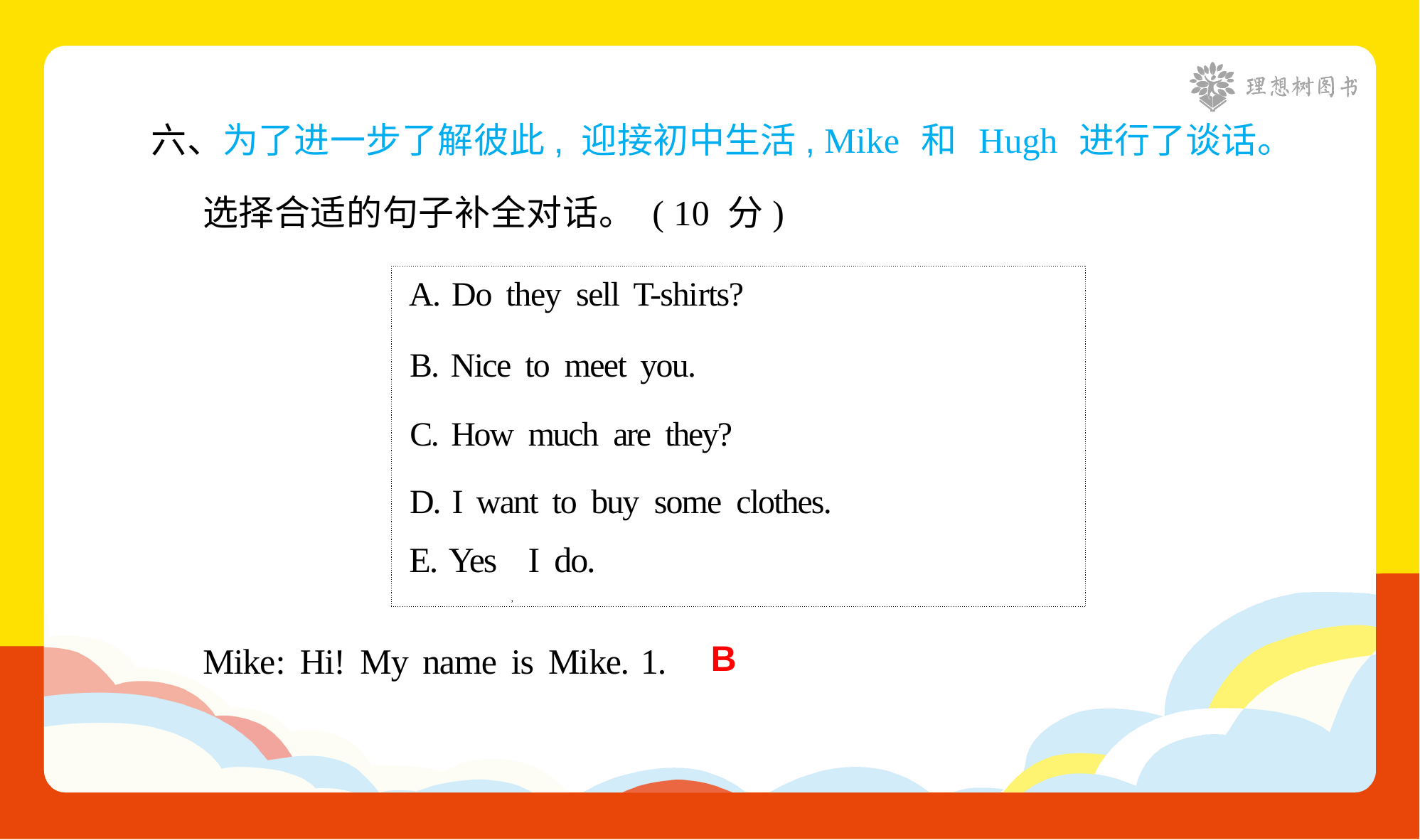

六、为了进一步了解彼此, 迎接初中生活, Mike 和 Hugh 进行了谈话。
选择合适的句子补全对话。 ( 10 分)
| A. Do they sell T-shirts? B. Nice to meet you. C. How much are they? D. I want to buy some clothes. E. Yes I do. |
| --- |

,
B

Mike: Hi! My name is Mike. 1.